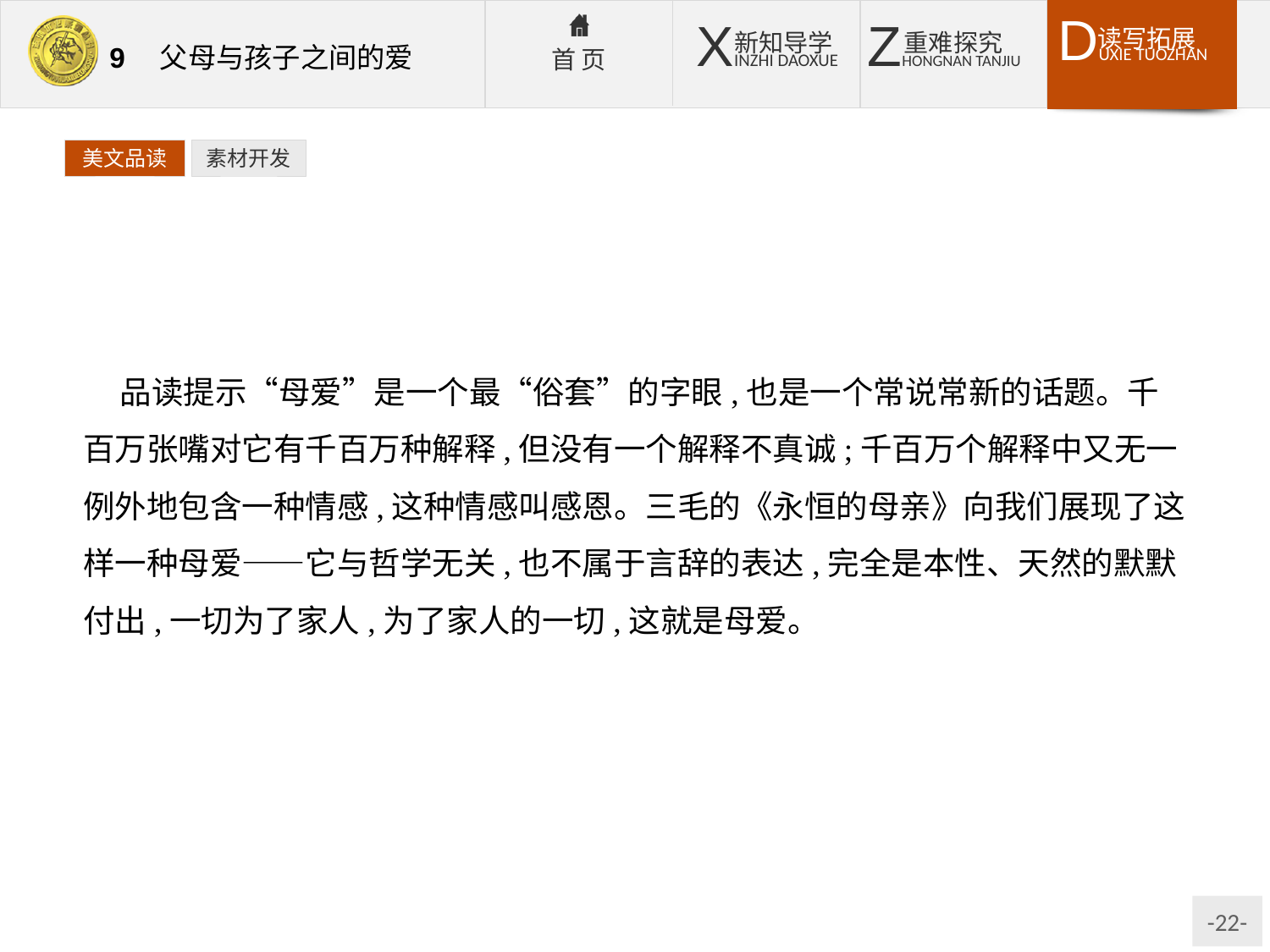

美文品读
素材开发
品读提示“母爱”是一个最“俗套”的字眼,也是一个常说常新的话题。千百万张嘴对它有千百万种解释,但没有一个解释不真诚;千百万个解释中又无一例外地包含一种情感,这种情感叫感恩。三毛的《永恒的母亲》向我们展现了这样一种母爱——它与哲学无关,也不属于言辞的表达,完全是本性、天然的默默付出,一切为了家人,为了家人的一切,这就是母爱。